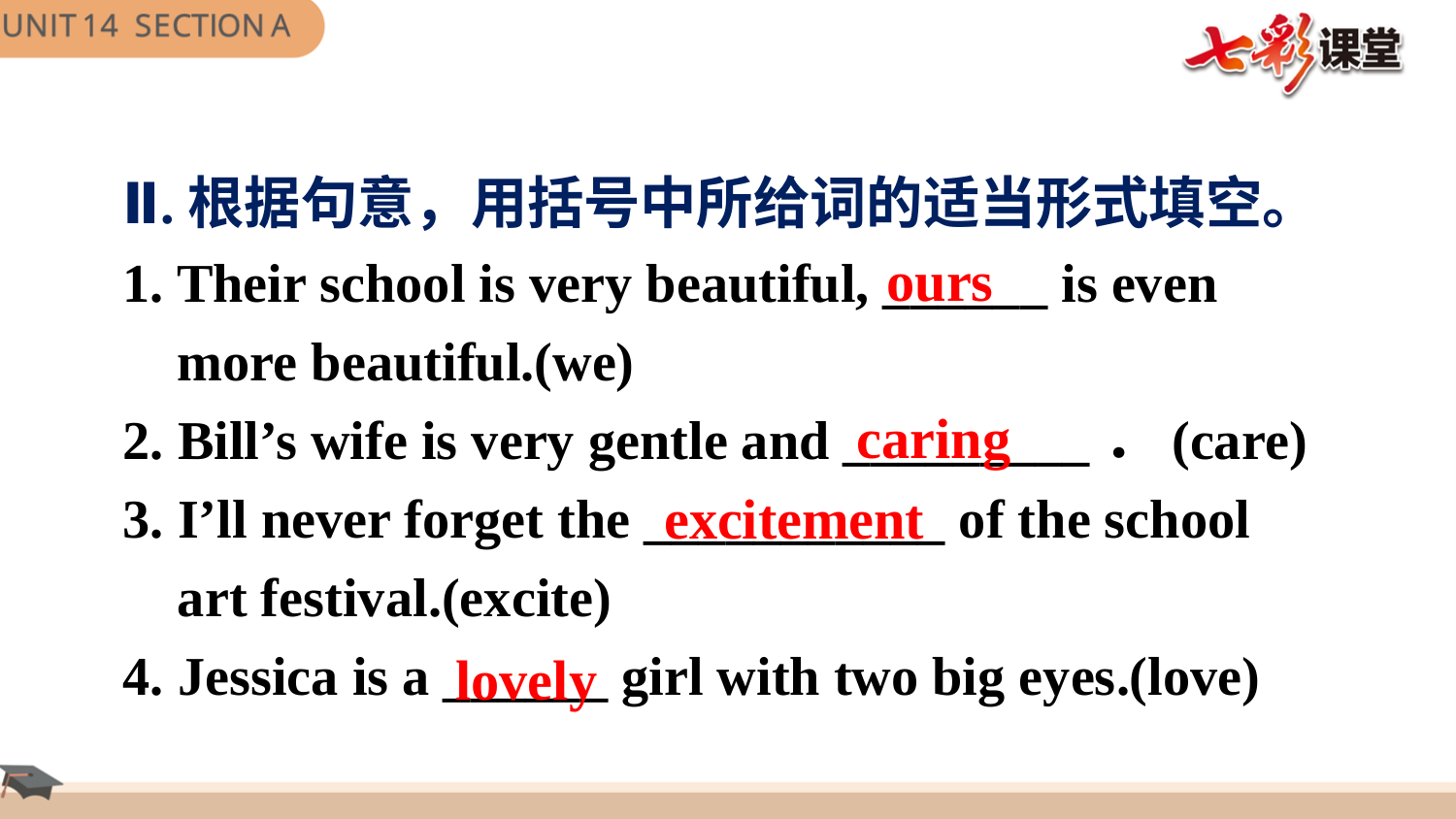

Ⅱ.根据句意，用括号中所给词的适当形式填空。
1. Their school is very beautiful, ______ is even
    more beautiful.(we)
2. Bill’s wife is very gentle and _________．(care)
3. I’ll never forget the ___________ of the school
    art festival.(excite)
4. Jessica is a ______ girl with two big eyes.(love)
ours
caring
excitement
lovely